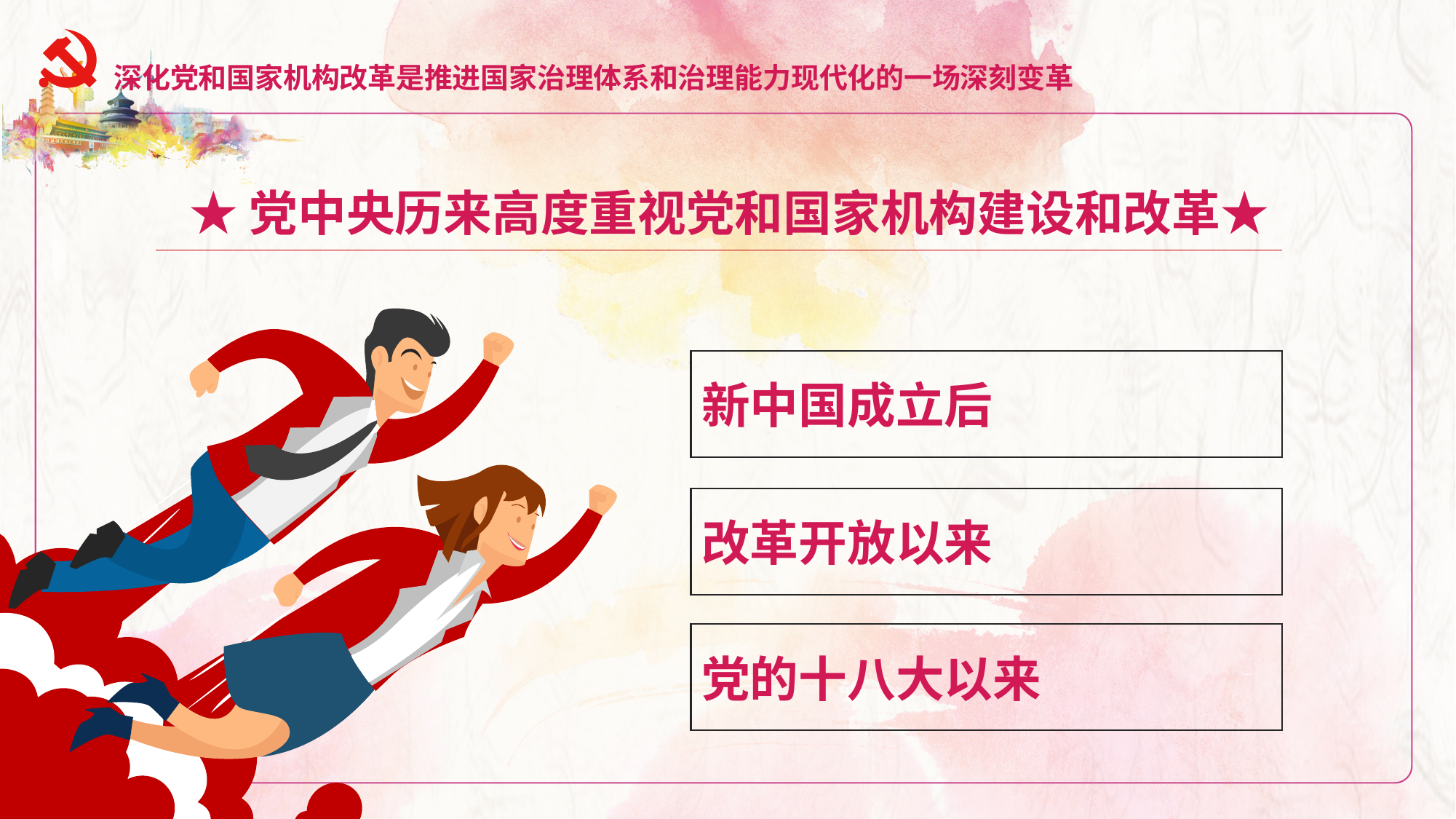

深化党和国家机构改革是推进国家治理体系和治理能力现代化的一场深刻变革
★党中央历来高度重视党和国家机构建设和改革★

新中国成立后

改革开放以来
党的十八大以来